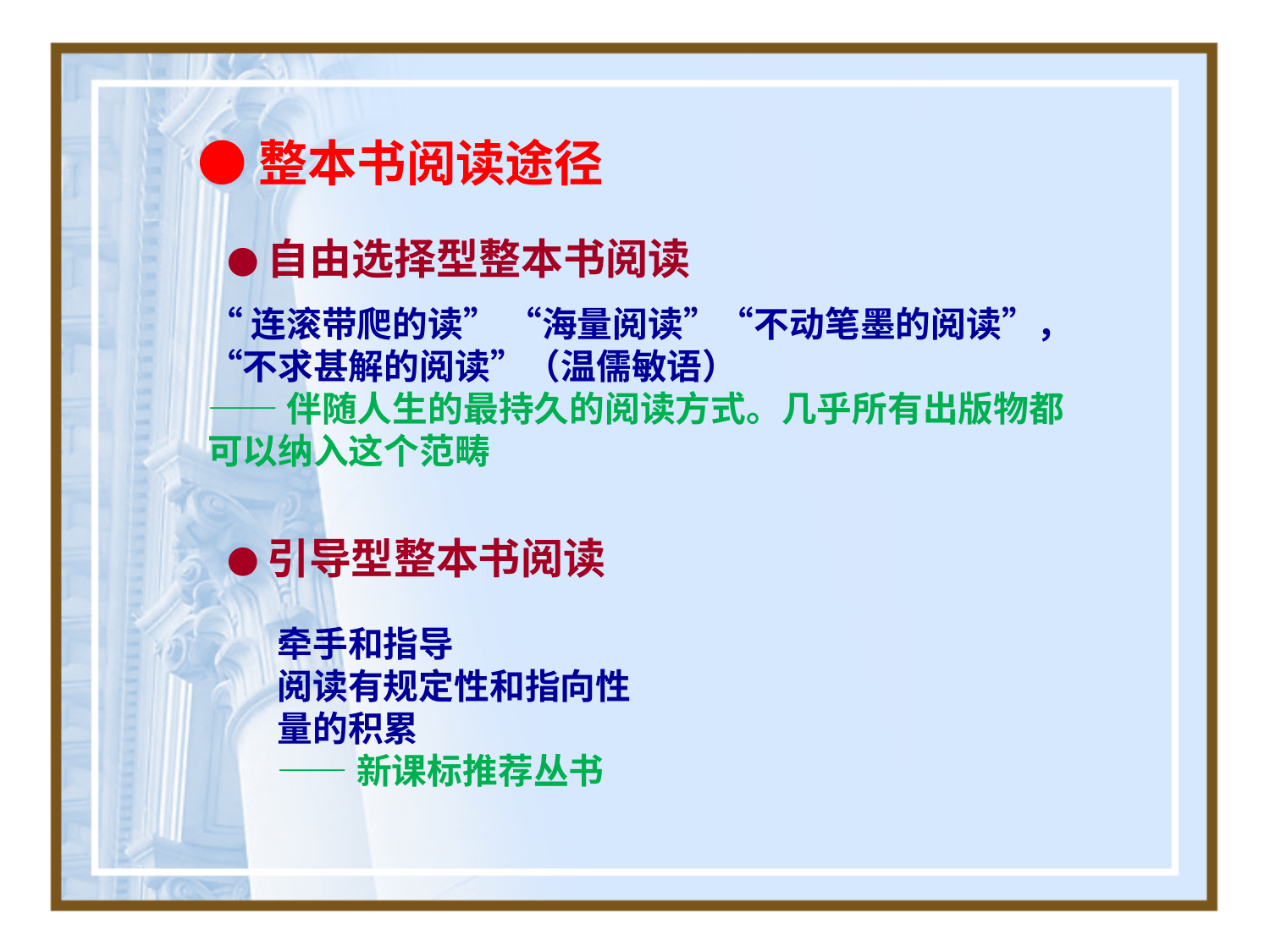

●整本书阅读途径
●自由选择型整本书阅读
“连滚带爬的读” “海量阅读”“不动笔墨的阅读”，“不求甚解的阅读”（温儒敏语）
——伴随人生的最持久的阅读方式。几乎所有出版物都可以纳入这个范畴
●引导型整本书阅读
牵手和指导
阅读有规定性和指向性
量的积累
——新课标推荐丛书